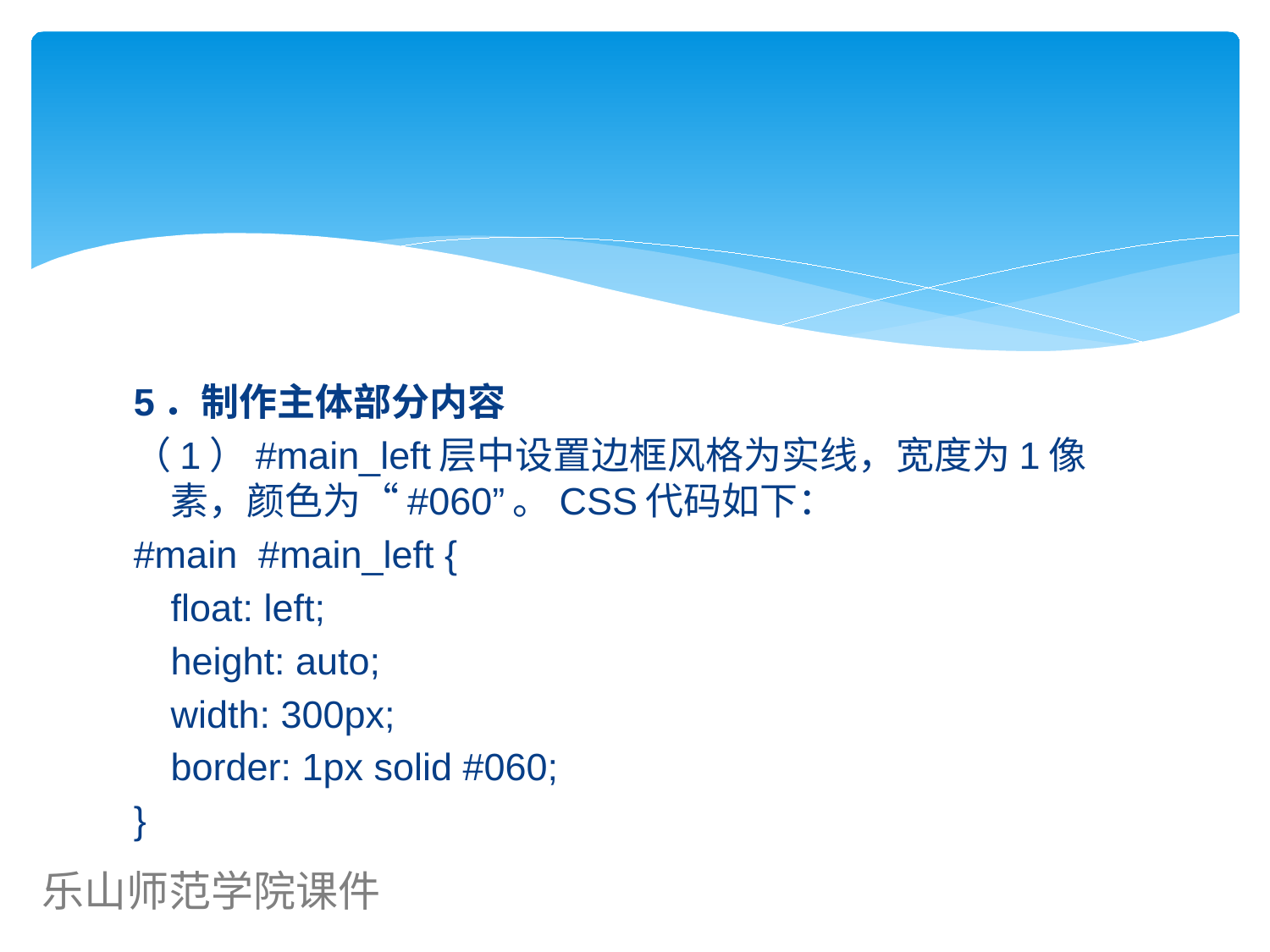

#
5．制作主体部分内容
（1）#main_left层中设置边框风格为实线，宽度为1像素，颜色为“#060”。CSS代码如下：
#main  #main_left {
	float: left;
	height: auto;
	width: 300px;
	border: 1px solid #060;
}